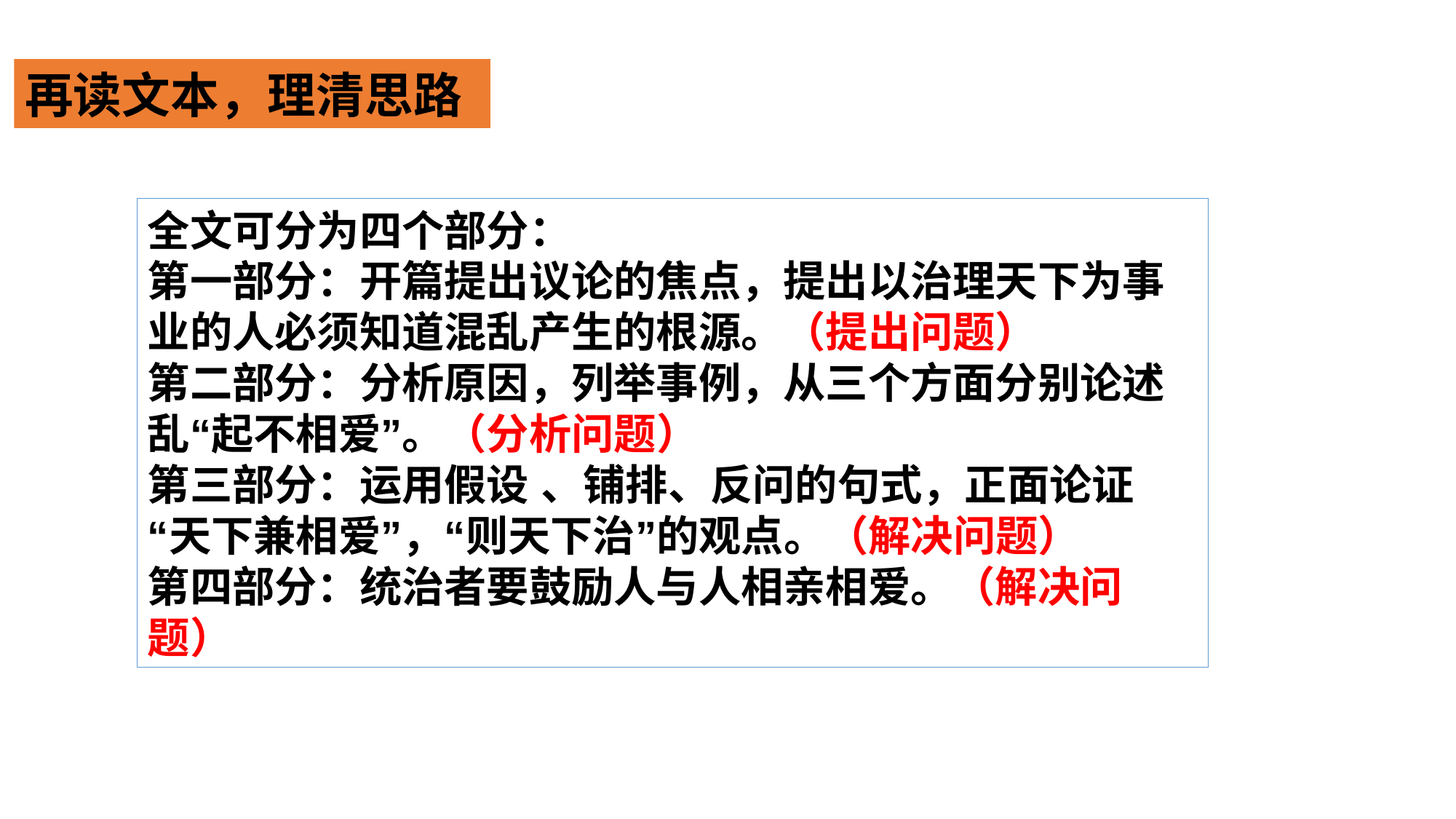

再读文本，理清思路
全文可分为四个部分：
第一部分：开篇提出议论的焦点，提出以治理天下为事业的人必须知道混乱产生的根源。（提出问题）
第二部分：分析原因，列举事例，从三个方面分别论述乱“起不相爱”。（分析问题）
第三部分：运用假设 、铺排、反问的句式，正面论证“天下兼相爱”，“则天下治”的观点。（解决问题）
第四部分：统治者要鼓励人与人相亲相爱。（解决问题）